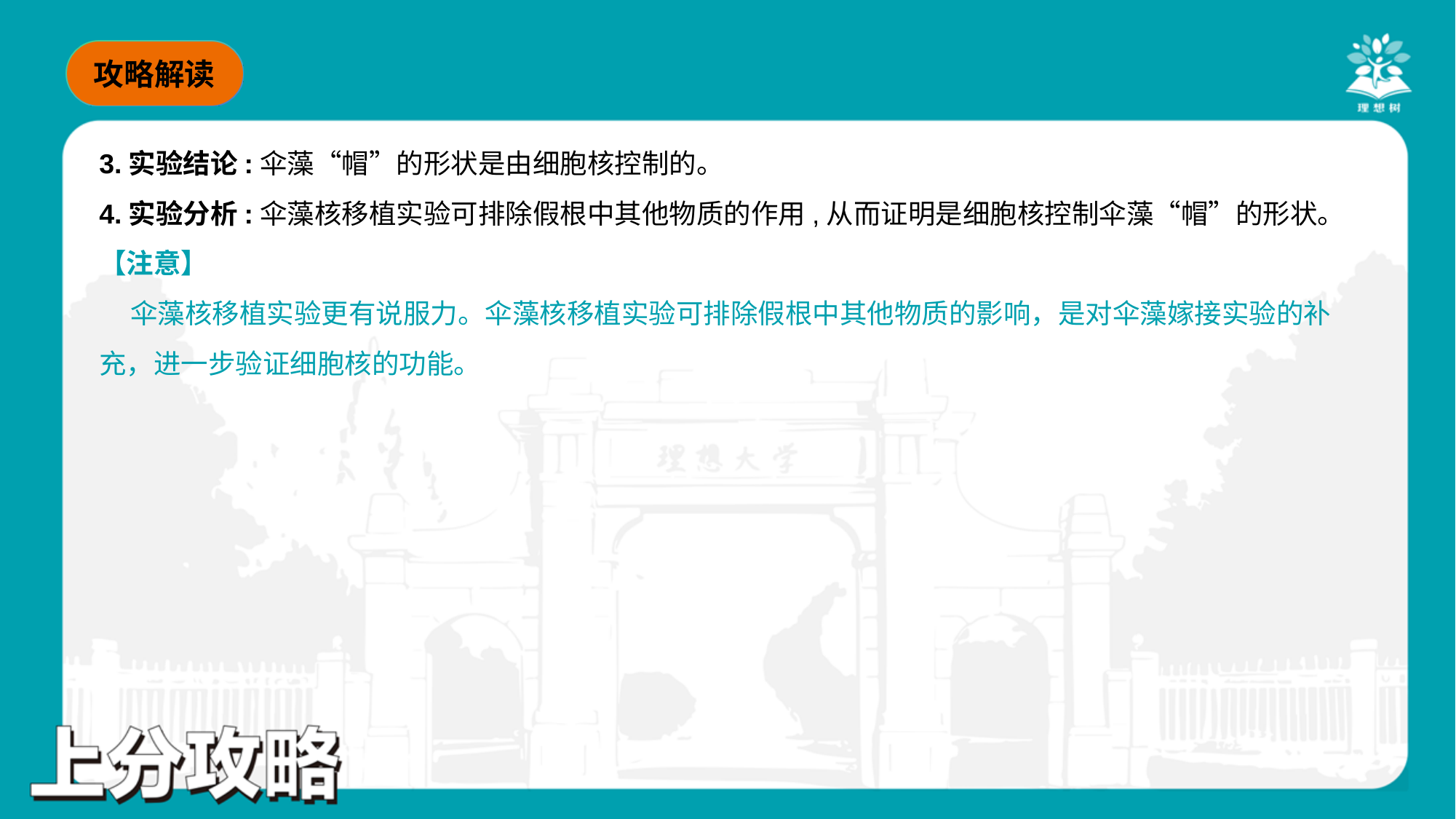

3.实验结论:伞藻“帽”的形状是由细胞核控制的。
4.实验分析:伞藻核移植实验可排除假根中其他物质的作用,从而证明是细胞核控制伞藻“帽”的形状。
【注意】
    伞藻核移植实验更有说服力。伞藻核移植实验可排除假根中其他物质的影响，是对伞藻嫁接实验的补
充，进一步验证细胞核的功能。